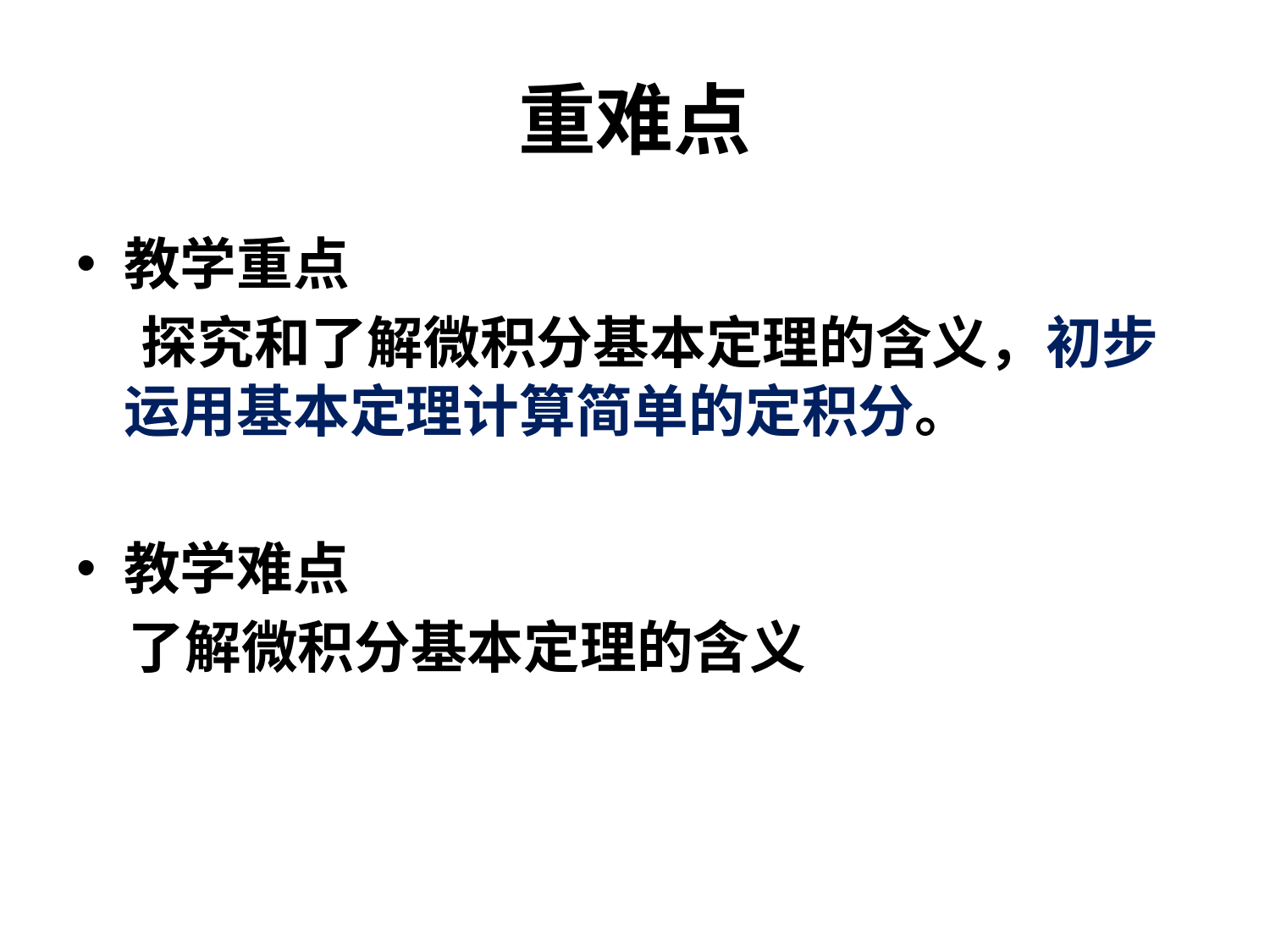

# 重难点
教学重点
    探究和了解微积分基本定理的含义，初步运用基本定理计算简单的定积分。

教学难点
   了解微积分基本定理的含义